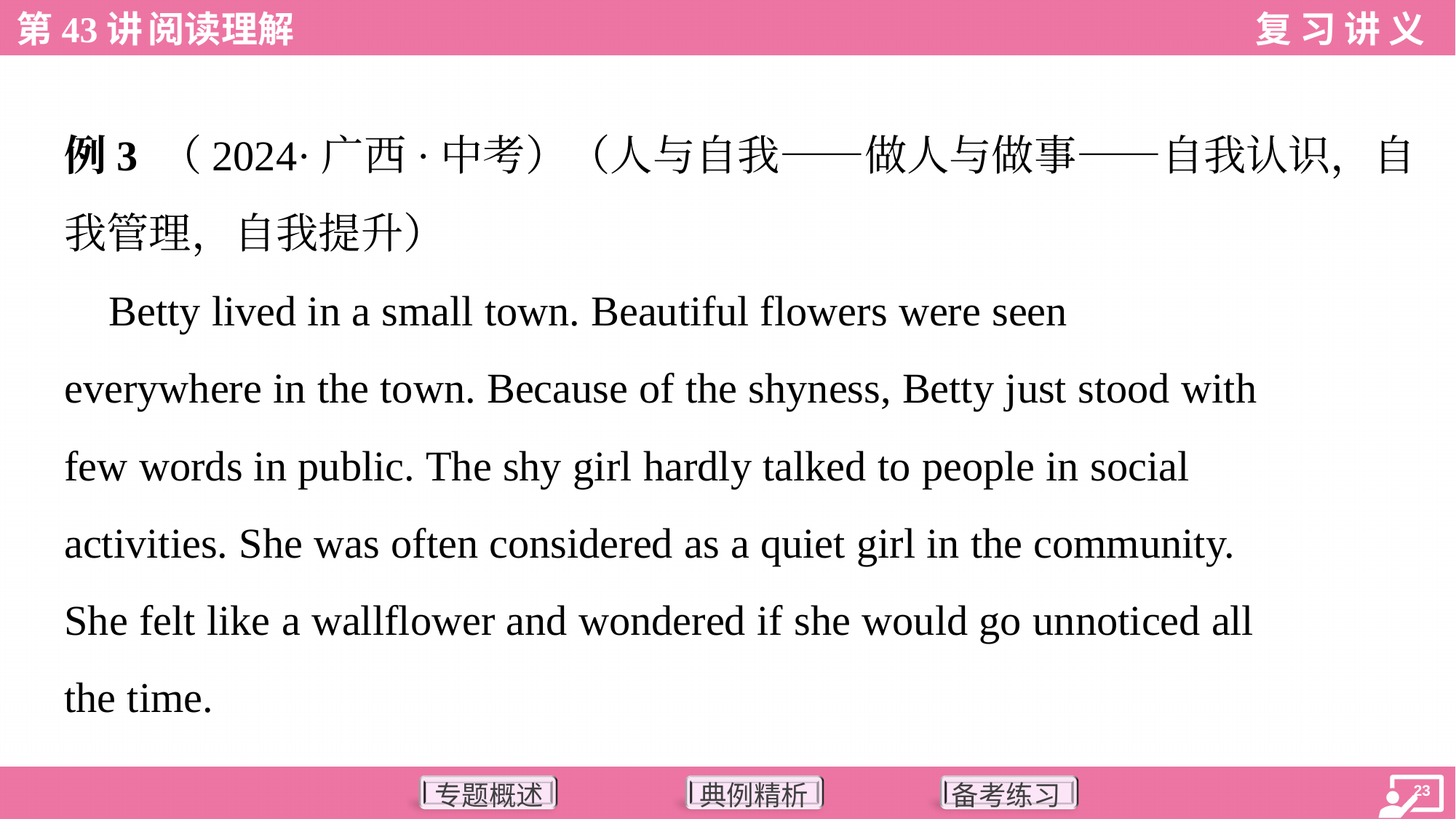

例3 （2024·广西·中考）（人与自我——做人与做事——自我认识，自
我管理，自我提升）
    Betty lived in a small town. Beautiful flowers were seen
everywhere in the town. Because of the shyness, Betty just stood with
few words in public. The shy girl hardly talked to people in social
activities. She was often considered as a quiet girl in the community.
She felt like a wallflower and wondered if she would go unnoticed all
the time.